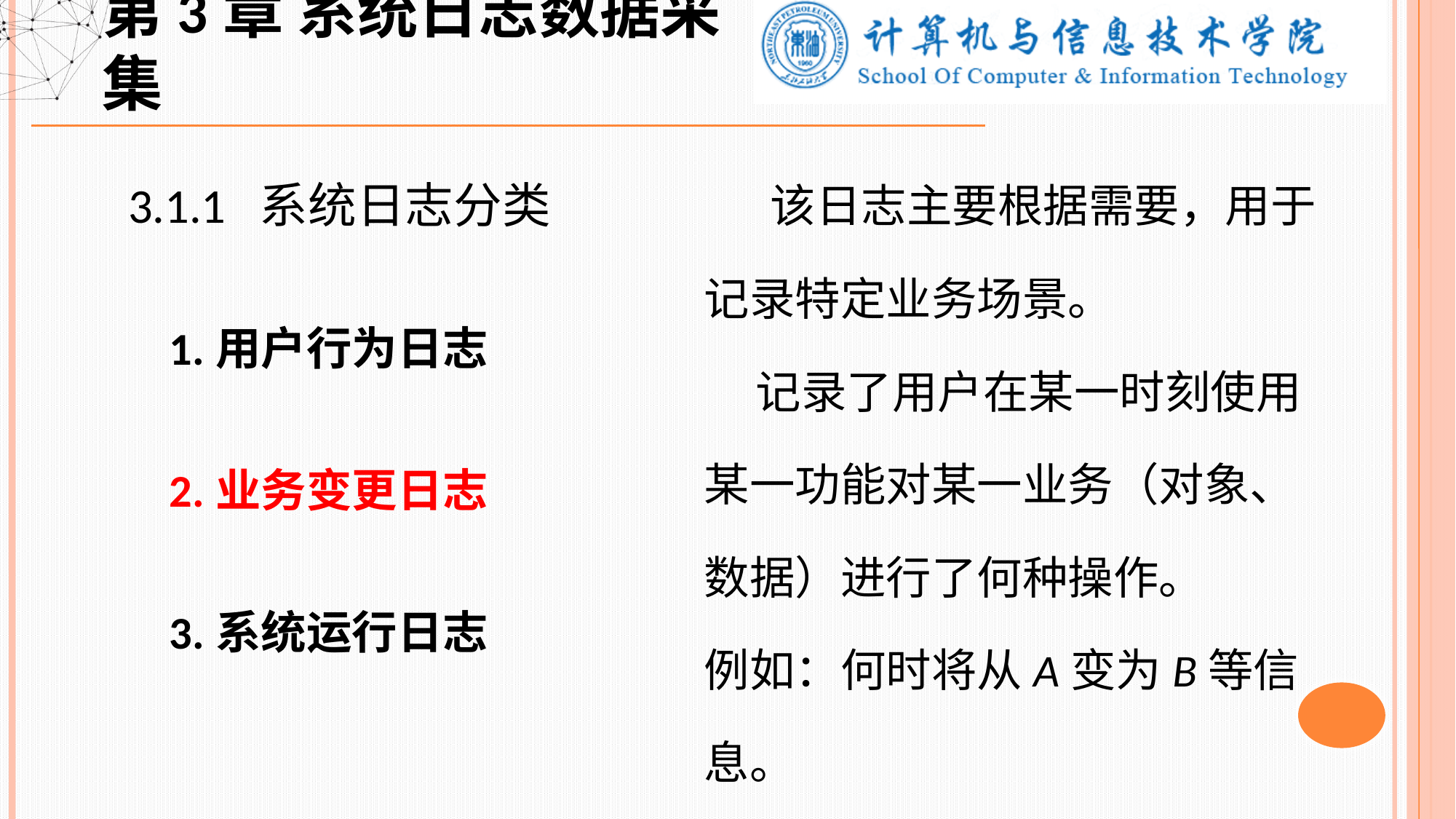

第3章 系统日志数据采集
     该日志主要根据需要，用于记录特定业务场景。
    记录了用户在某一时刻使用某一功能对某一业务（对象、数据）进行了何种操作。
例如：何时将从A变为B等信息。
3.1.1  系统日志分类

    1.用户行为日志

    2.业务变更日志

    3.系统运行日志